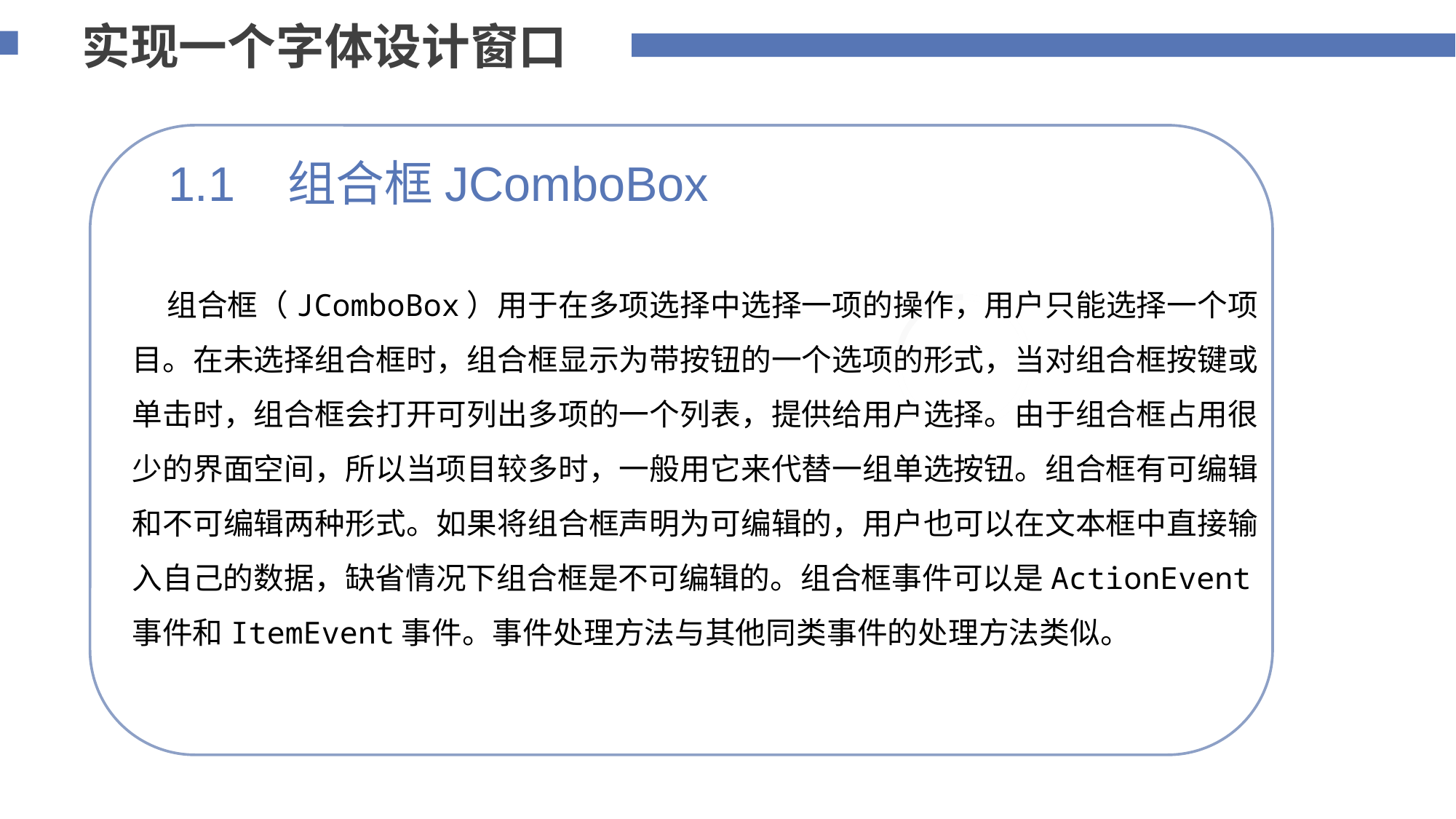

实现一个字体设计窗口

1.1   组合框JComboBox
    组合框（JComboBox）用于在多项选择中选择一项的操作，用户只能选择一个项目。在未选择组合框时，组合框显示为带按钮的一个选项的形式，当对组合框按键或单击时，组合框会打开可列出多项的一个列表，提供给用户选择。由于组合框占用很少的界面空间，所以当项目较多时，一般用它来代替一组单选按钮。组合框有可编辑和不可编辑两种形式。如果将组合框声明为可编辑的，用户也可以在文本框中直接输入自己的数据，缺省情况下组合框是不可编辑的。组合框事件可以是ActionEvent事件和ItemEvent事件。事件处理方法与其他同类事件的处理方法类似。

75%